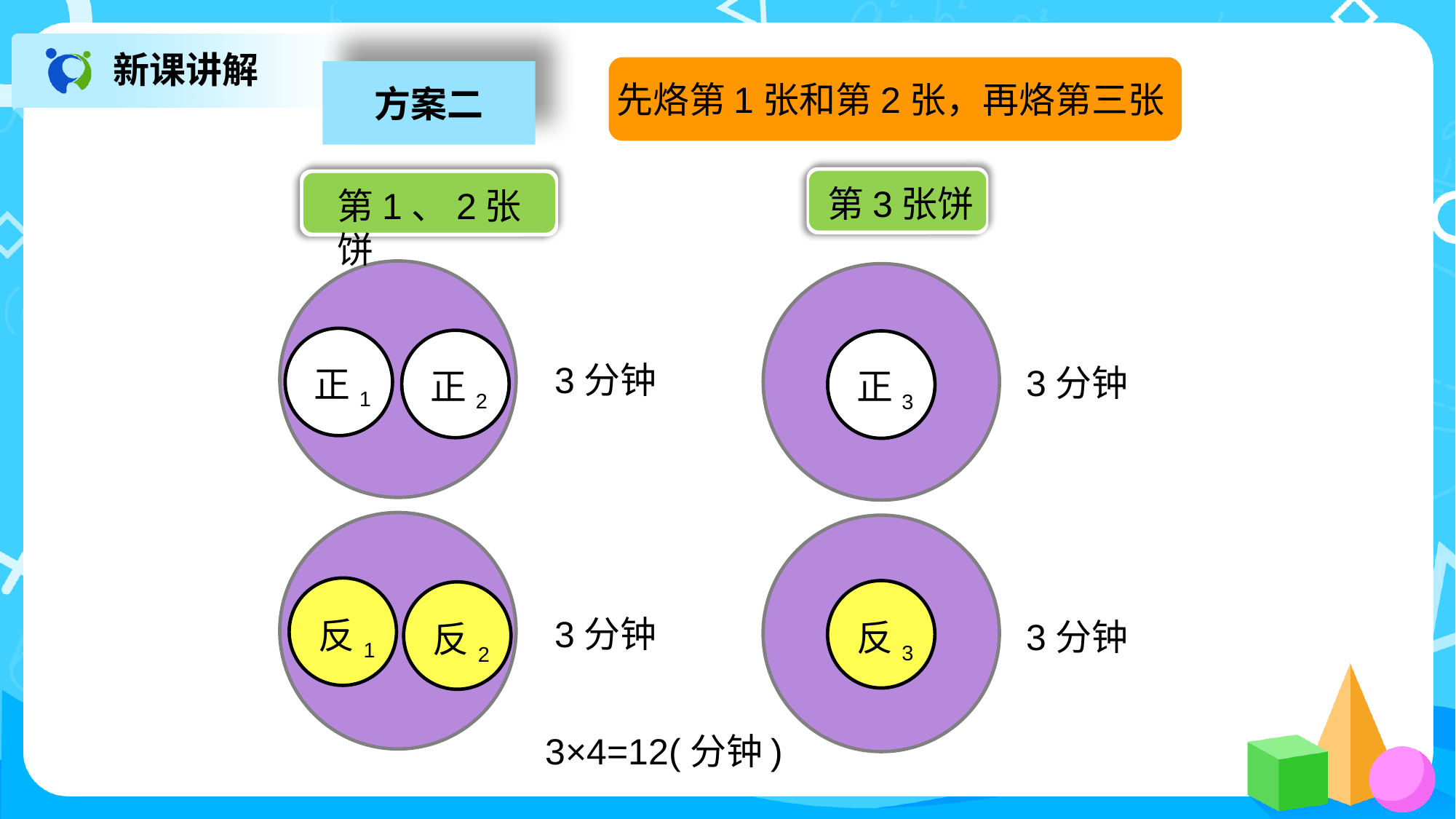

新课讲解

先烙第1张和第2张，再烙第三张

方案二

第3张饼

第1、2张饼

正1

正2

正3
3分钟
3分钟

反1

反3

反2
3分钟
3分钟
3×4=12(分钟)